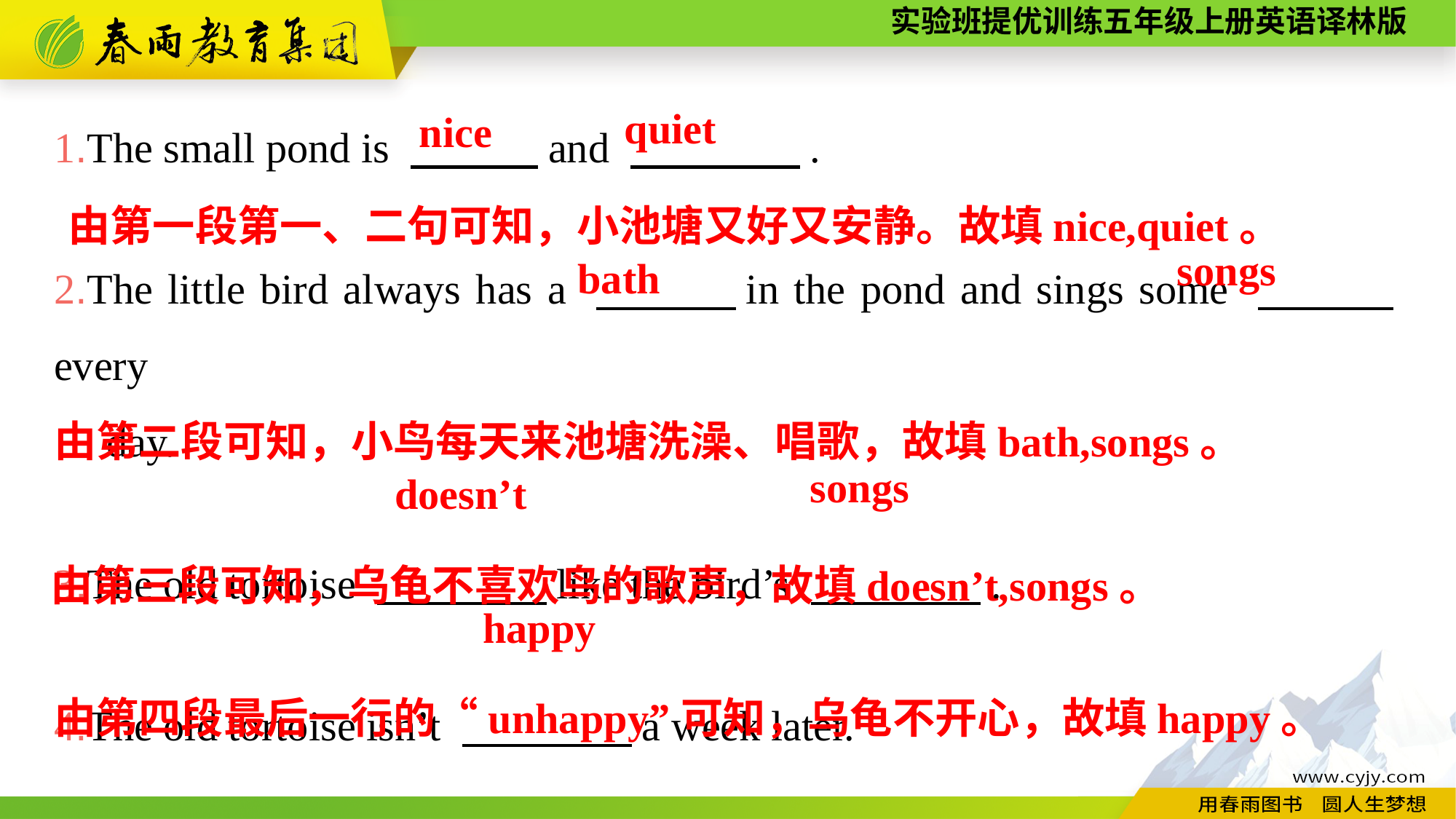

1.The small pond is 　　　and 　　　　.

2.The little bird always has a 　　　in the pond and sings some 　　　every
     day.

3.The old tortoise 　　　　like the bird’s 　　　　.

4.The old tortoise isn’t 　　　　a week later.
quiet
nice
由第一段第一、二句可知，小池塘又好又安静。故填nice,quiet。
songs
bath
由第二段可知，小鸟每天来池塘洗澡、唱歌，故填bath,songs。
songs
doesn’t
由第三段可知，乌龟不喜欢鸟的歌声，故填doesn’t,songs。
happy
由第四段最后一行的“unhappy”可知，乌龟不开心，故填happy。